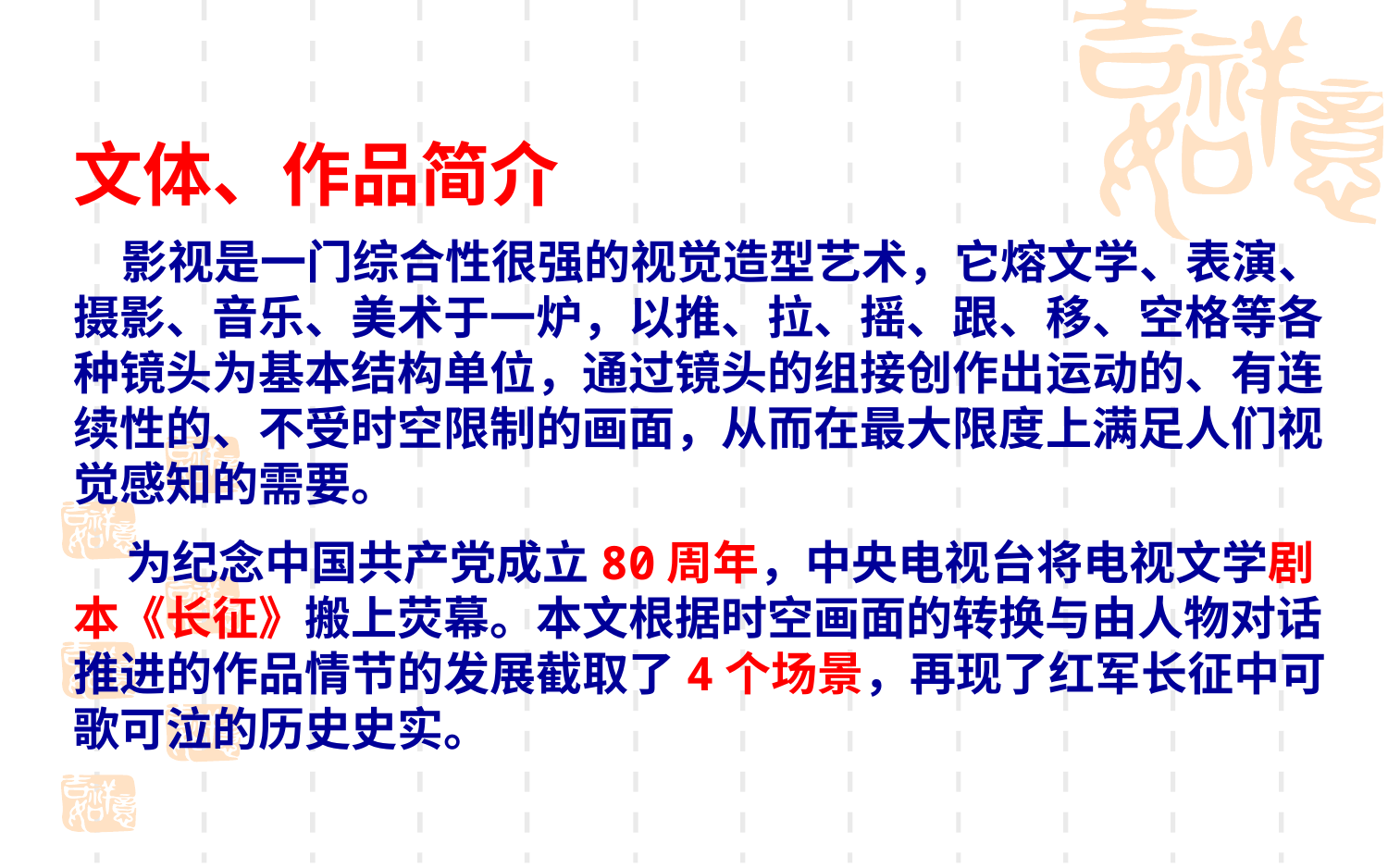

文体、作品简介
     影视是一门综合性很强的视觉造型艺术，它熔文学、表演、摄影、音乐、美术于一炉，以推、拉、摇、跟、移、空格等各种镜头为基本结构单位，通过镜头的组接创作出运动的、有连续性的、不受时空限制的画面，从而在最大限度上满足人们视觉感知的需要。
    为纪念中国共产党成立80周年，中央电视台将电视文学剧本《长征》搬上荧幕。本文根据时空画面的转换与由人物对话推进的作品情节的发展截取了4个场景，再现了红军长征中可歌可泣的历史史实。。